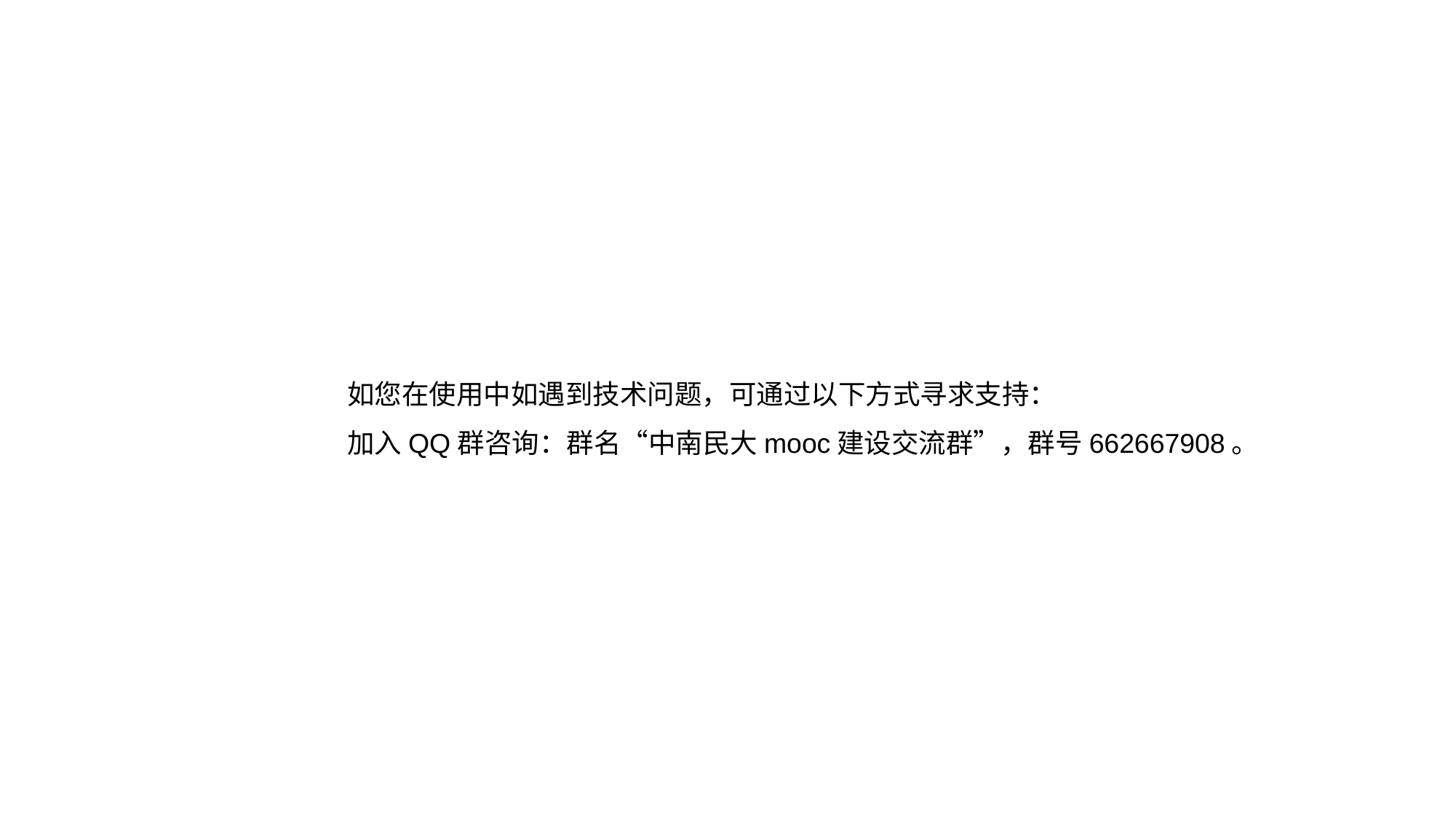

如您在使用中如遇到技术问题，可通过以下方式寻求支持：
加入QQ群咨询：群名“中南民大mooc建设交流群”，群号662667908。